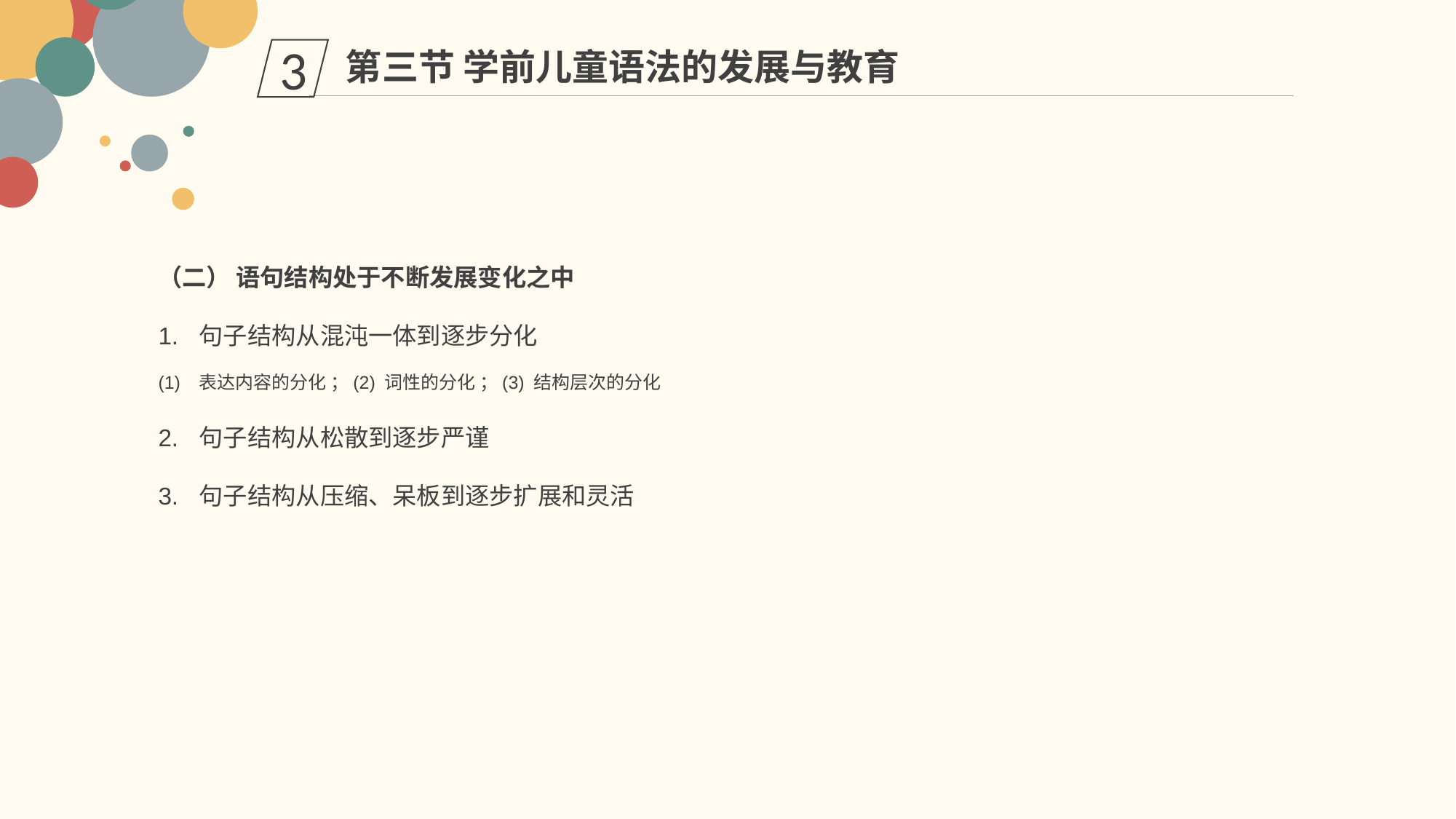

第三节 学前儿童语法的发展与教育
3
（二） 语句结构处于不断发展变化之中
句子结构从混沌一体到逐步分化
表达内容的分化 ；(2) 词性的分化 ；(3) 结构层次的分化
句子结构从松散到逐步严谨
句子结构从压缩、呆板到逐步扩展和灵活